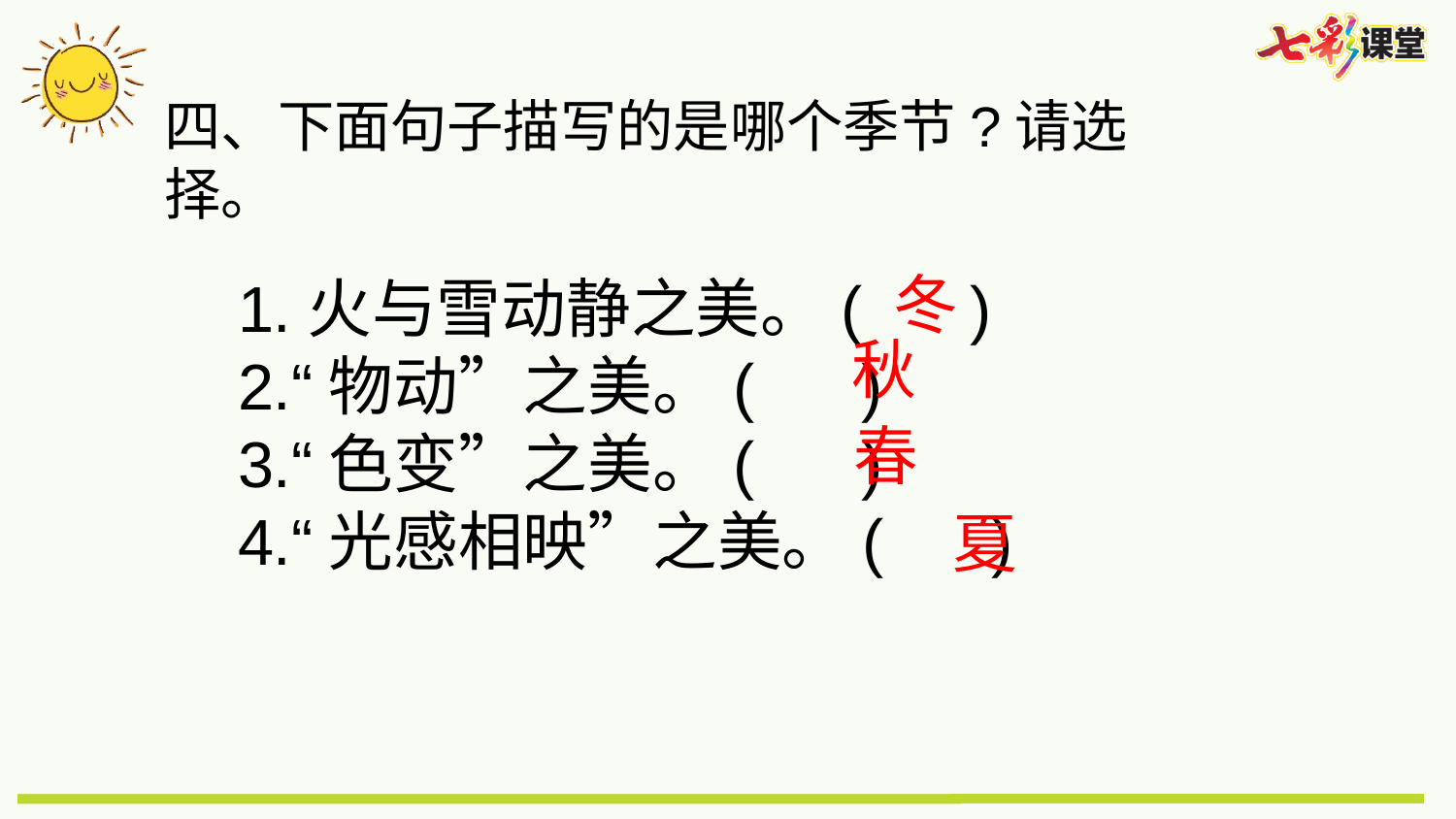

四、下面句子描写的是哪个季节?请选择。
冬
1.火与雪动静之美。(      )
2.“物动”之美。(      )
3.“色变”之美。(      )
4.“光感相映”之美。(      )
秋
春
夏